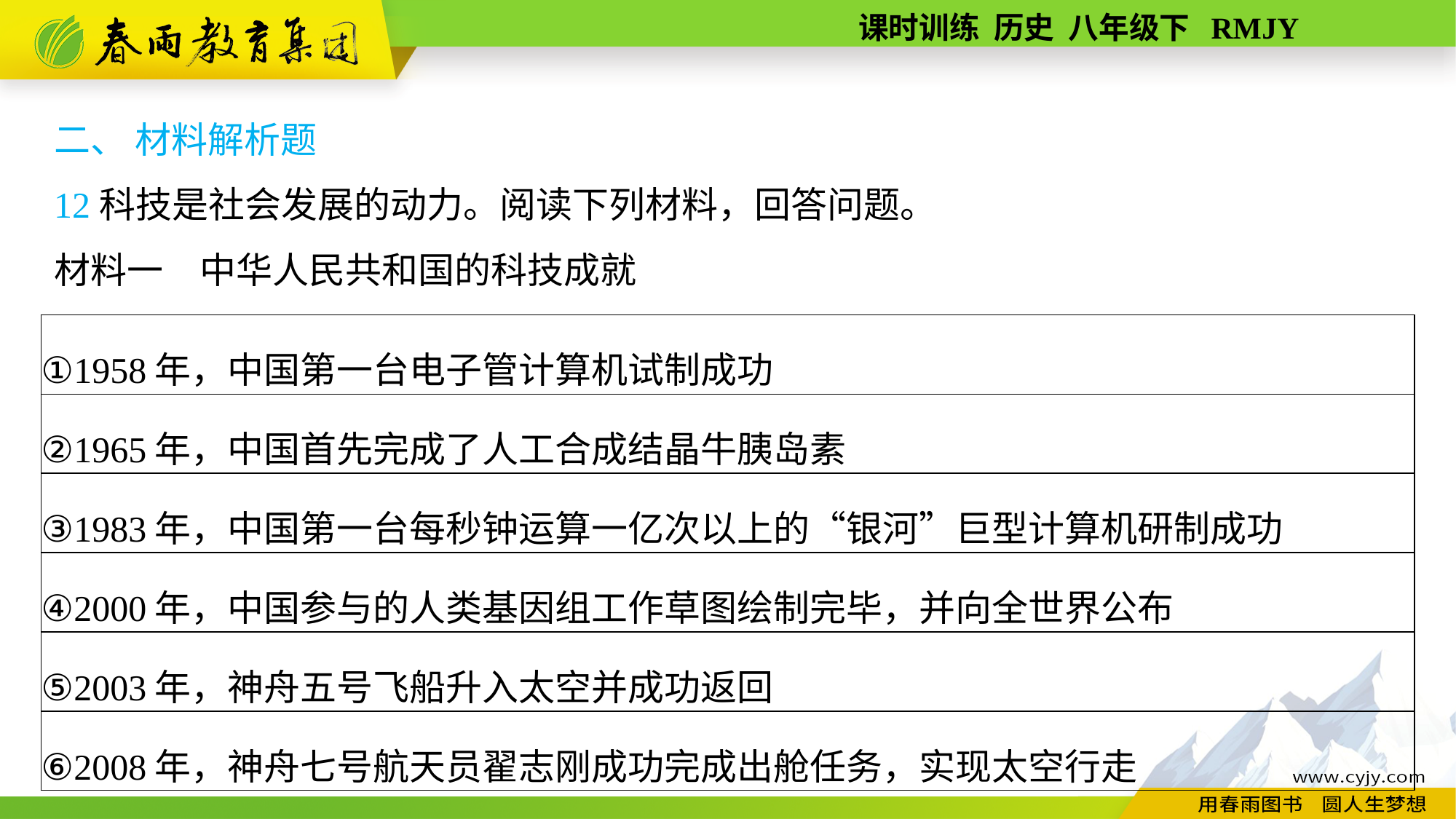

二、 材料解析题
12科技是社会发展的动力。阅读下列材料，回答问题。
材料一　中华人民共和国的科技成就
| ①1958年，中国第一台电子管计算机试制成功 |
| --- |
| ②1965年，中国首先完成了人工合成结晶牛胰岛素 |
| ③1983年，中国第一台每秒钟运算一亿次以上的“银河”巨型计算机研制成功 |
| ④2000年，中国参与的人类基因组工作草图绘制完毕，并向全世界公布 |
| ⑤2003年，神舟五号飞船升入太空并成功返回 |
| ⑥2008年，神舟七号航天员翟志刚成功完成出舱任务，实现太空行走 |